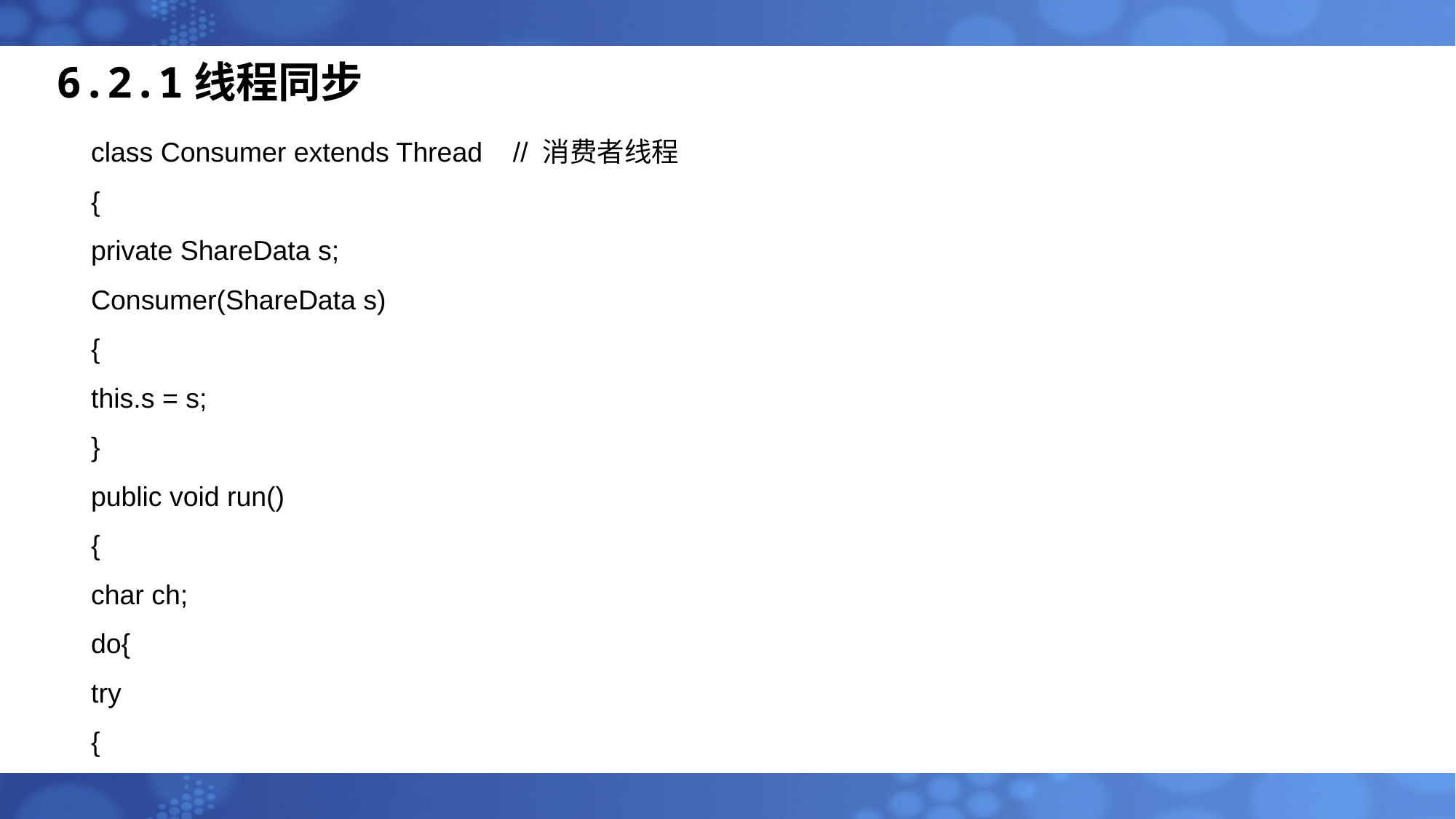

6.2.1线程同步
class Consumer extends Thread    // 消费者线程
{
private ShareData s;
Consumer(ShareData s)
{
this.s = s;
}
public void run()
{
char ch;
do{
try
{